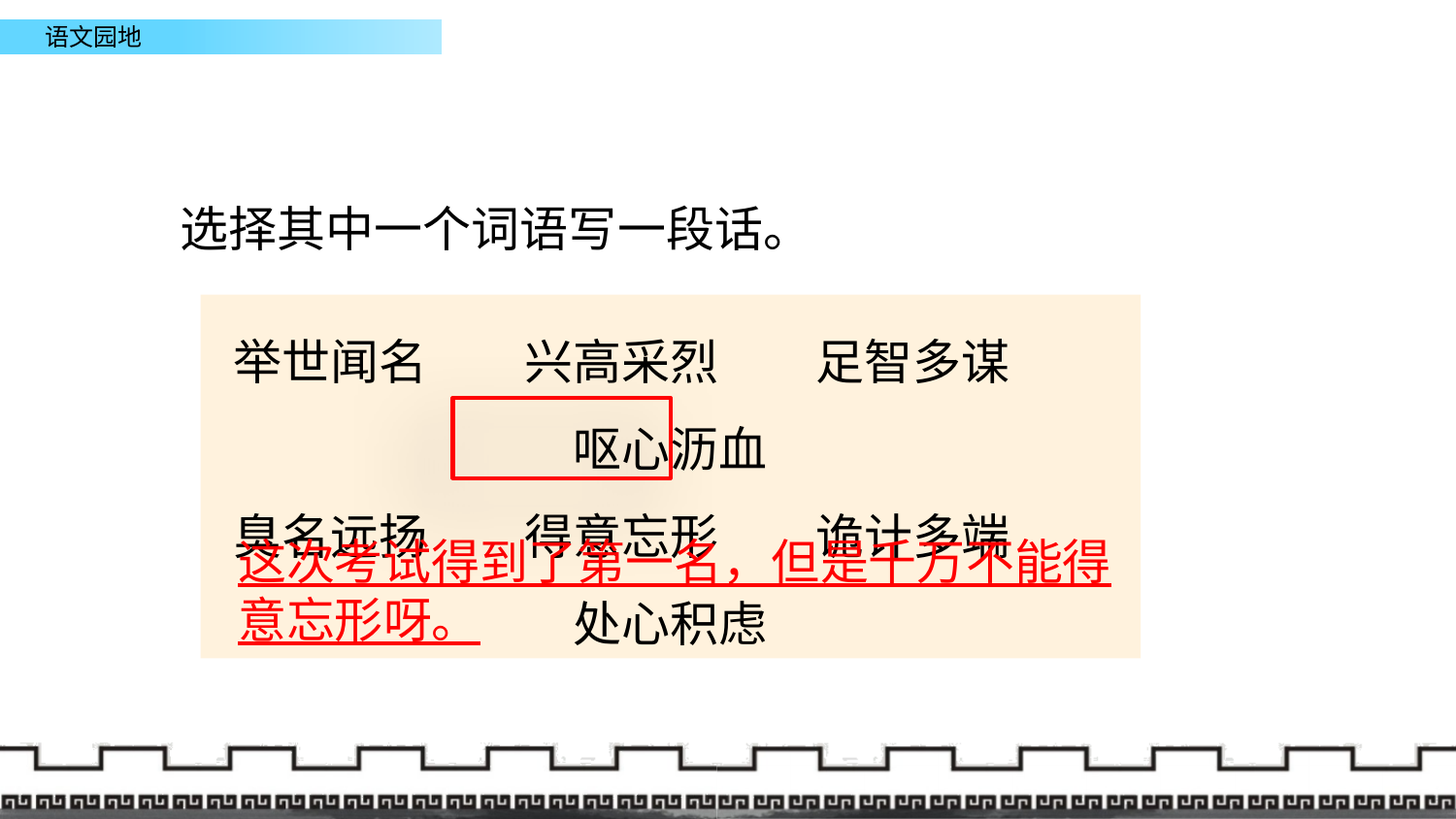

选择其中一个词语写一段话。
举世闻名	兴高采烈	足智多谋	呕心沥血
臭名远扬	得意忘形	诡计多端	处心积虑

这次考试得到了第一名，但是千万不能得意忘形呀。